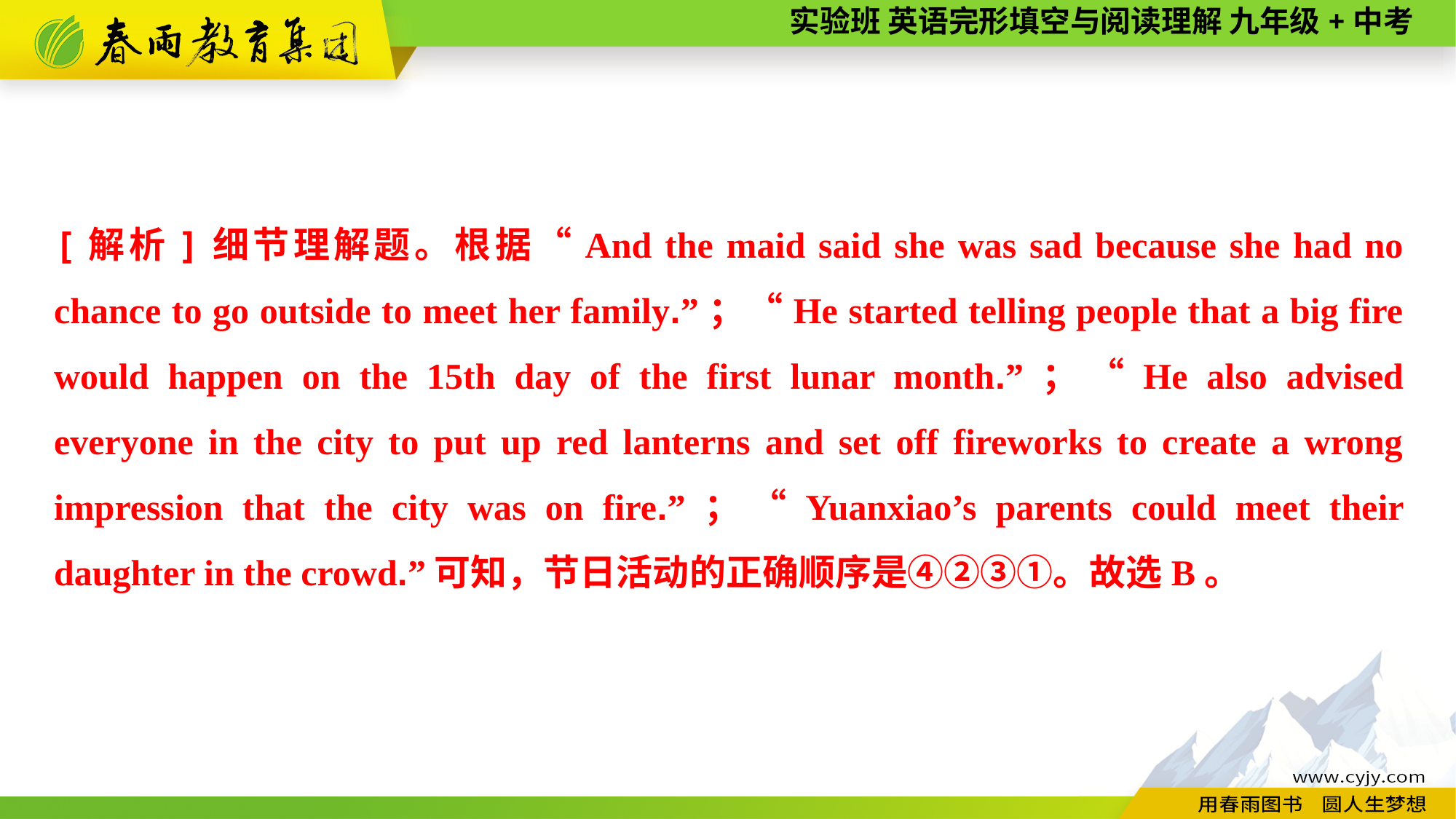

[解析]细节理解题。根据“And the maid said she was sad because she had no chance to go outside to meet her family.”；“He started telling people that a big fire would happen on the 15th day of the first lunar month.”；“He also advised everyone in the city to put up red lanterns and set off fireworks to create a wrong impression that the city was on fire.”；“Yuanxiao’s parents could meet their daughter in the crowd.”可知，节日活动的正确顺序是④②③①。故选B。